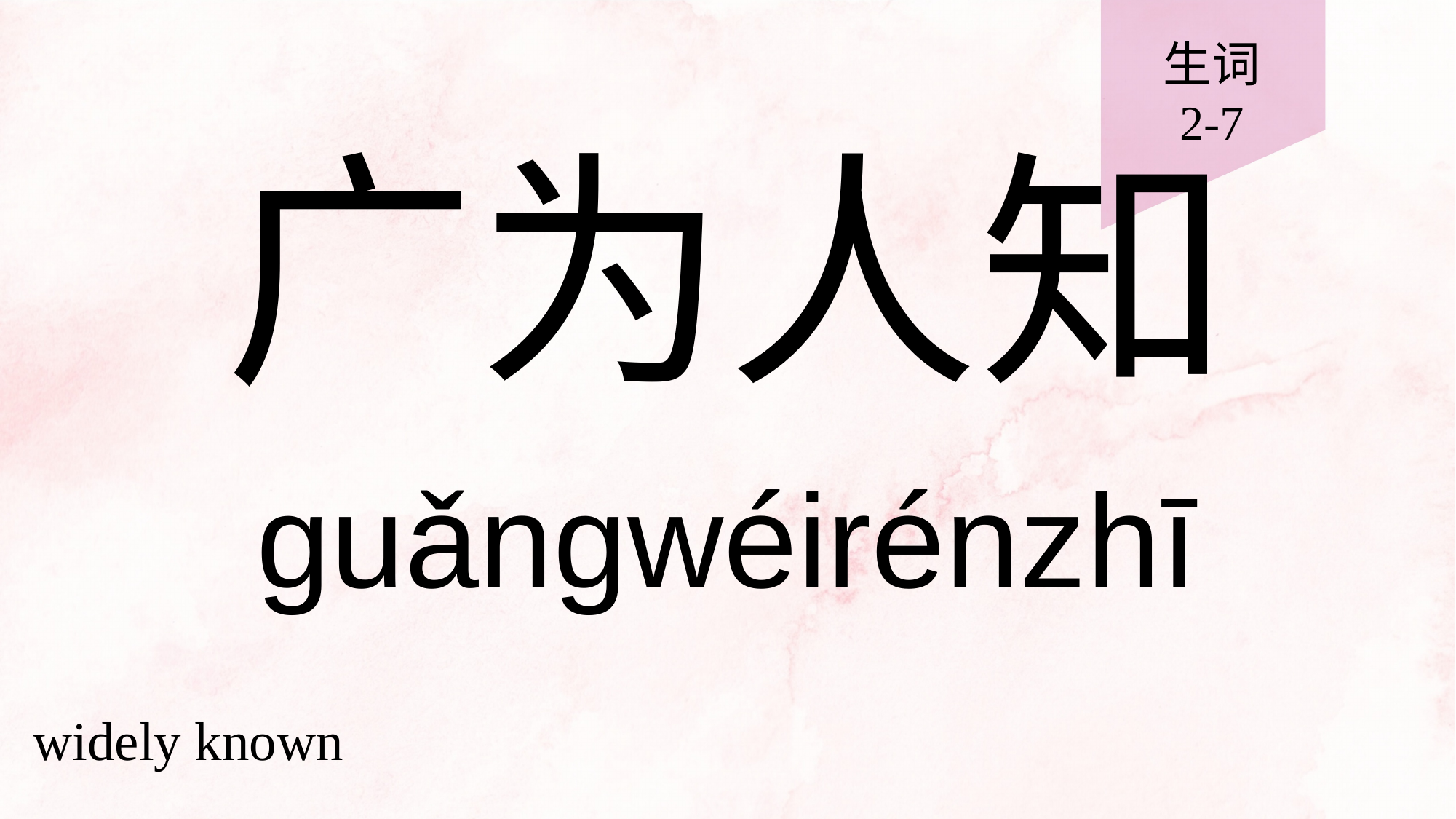

生词
2-7
# 广为人知
guǎngwéirénzhī
widely known